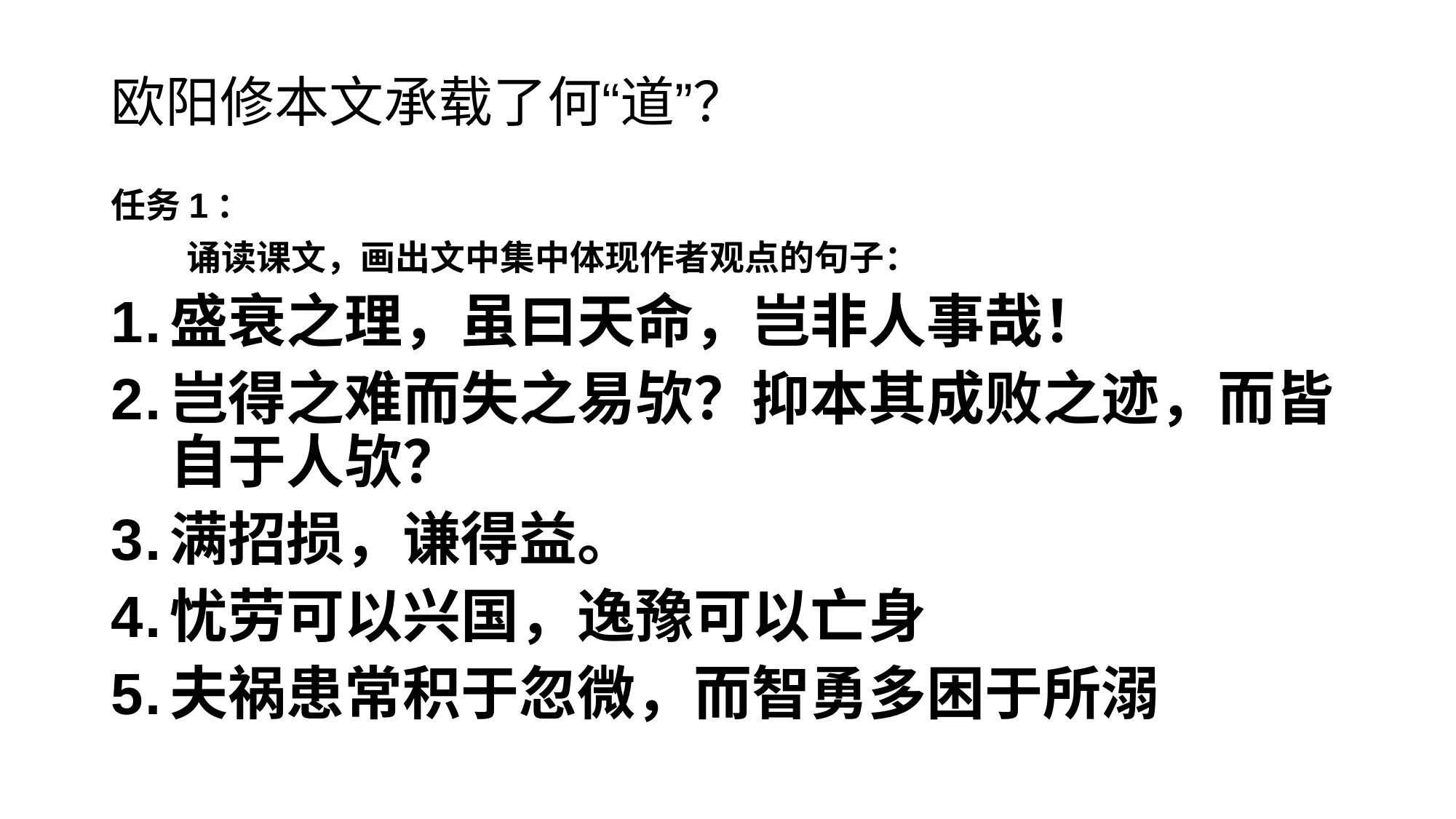

# 欧阳修本文承载了何“道”？
任务1：
       诵读课文，画出文中集中体现作者观点的句子：
盛衰之理，虽曰天命，岂非人事哉！
岂得之难而失之易欤？抑本其成败之迹，而皆自于人欤？
满招损，谦得益。
忧劳可以兴国，逸豫可以亡身
夫祸患常积于忽微，而智勇多困于所溺